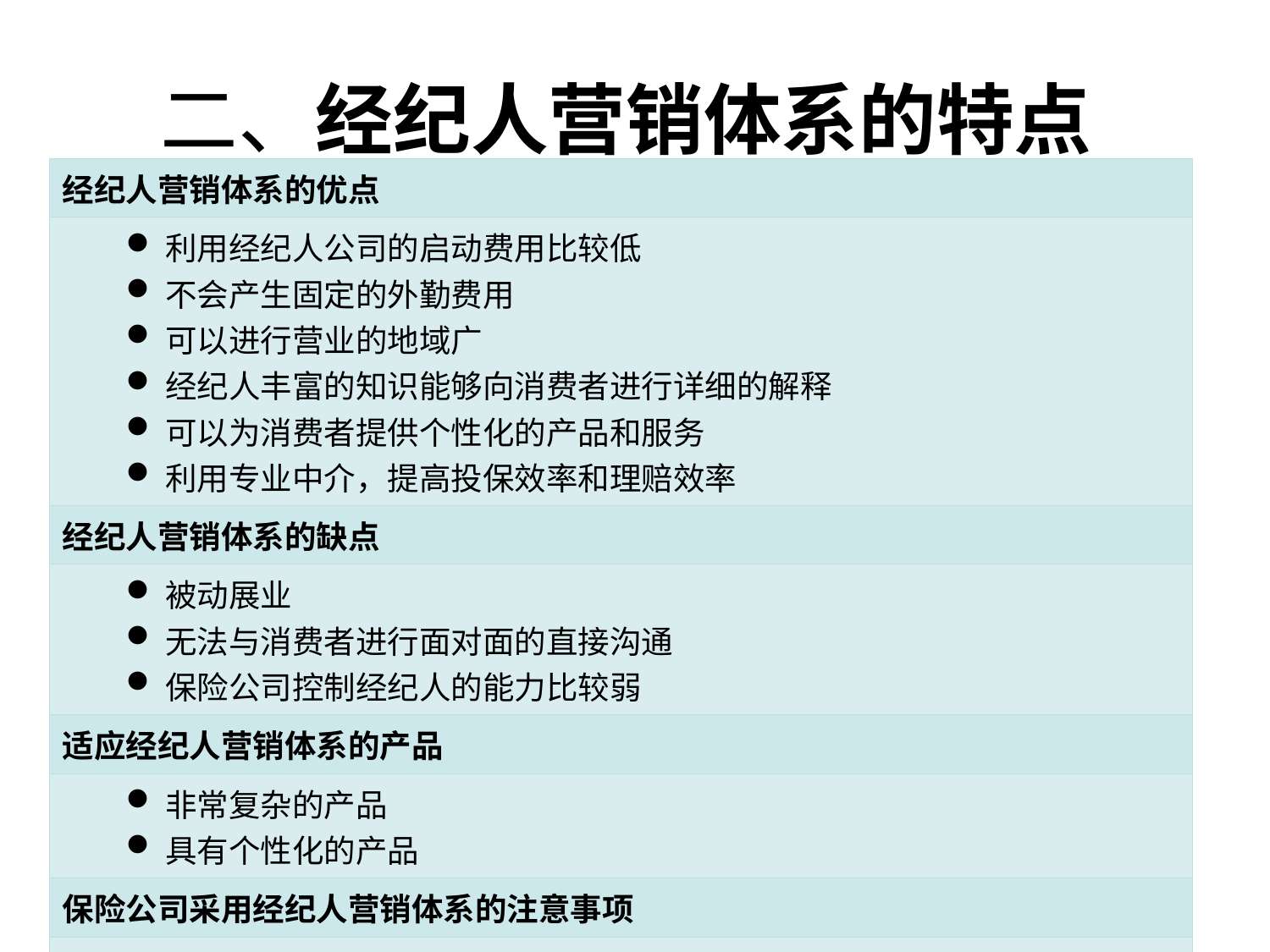

# 二、经纪人营销体系的特点
| 经纪人营销体系的优点 |
| --- |
| 利用经纪人公司的启动费用比较低 不会产生固定的外勤费用 可以进行营业的地域广 经纪人丰富的知识能够向消费者进行详细的解释 可以为消费者提供个性化的产品和服务 利用专业中介，提高投保效率和理赔效率 |
| 经纪人营销体系的缺点 |
| 被动展业 无法与消费者进行面对面的直接沟通 保险公司控制经纪人的能力比较弱 |
| 适应经纪人营销体系的产品 |
| 非常复杂的产品 具有个性化的产品 |
| 保险公司采用经纪人营销体系的注意事项 |
| 保险公司应该通过推荐、直接邮寄和商业广告等方式扩大影响 与保险经纪人保持联系，宣传公司的最新产品 根据经纪人的要求灵活进行产品设计和产品组合 |